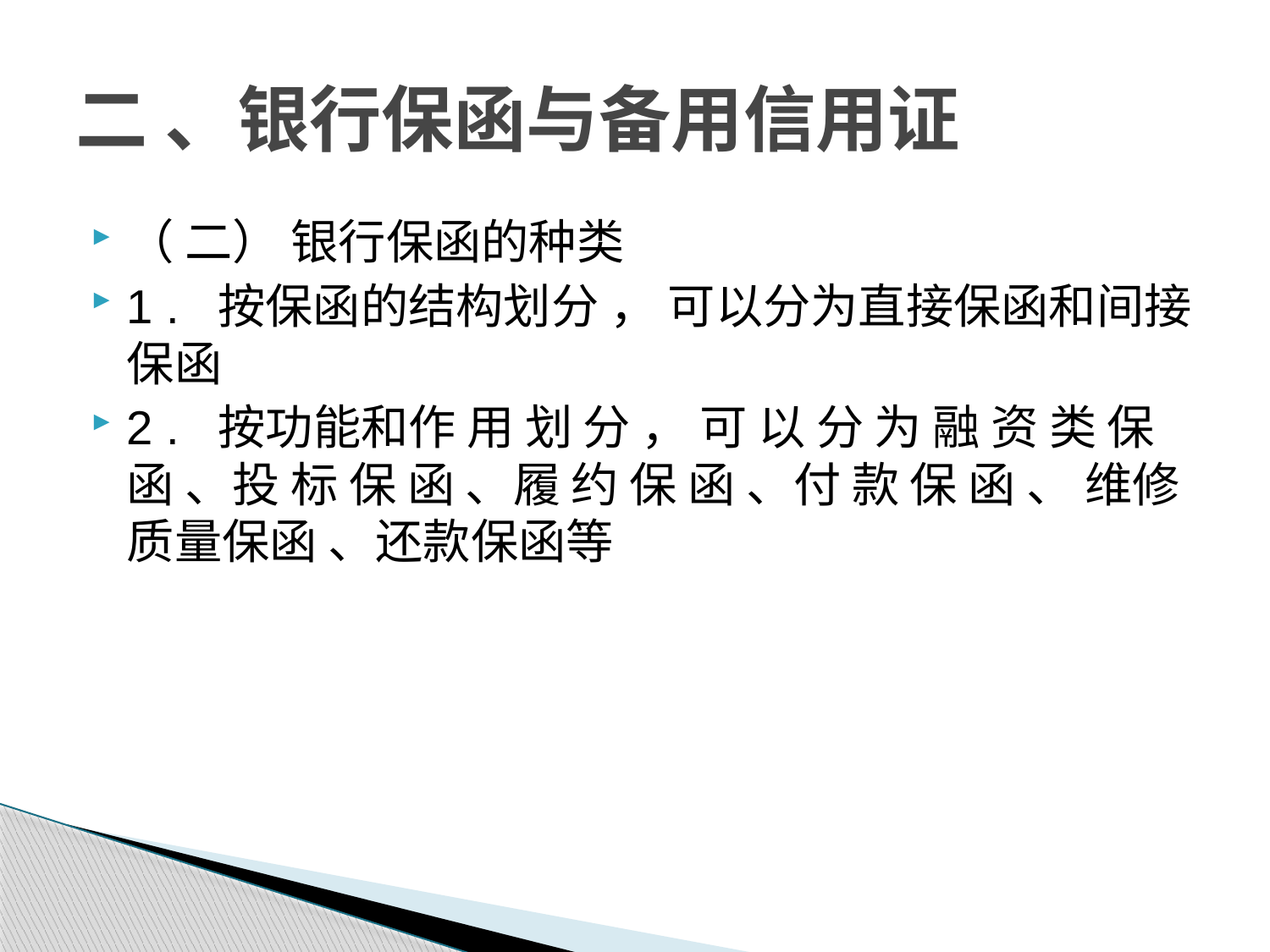

# 二 、银行保函与备用信用证
（ 二） 银行保函的种类
1 .  按保函的结构划分 ， 可以分为直接保函和间接保函
2 .  按功能和作 用 划 分 ， 可 以 分 为 融 资 类 保 函 、投 标 保 函 、履 约 保 函 、付 款 保 函 、 维修质量保函 、还款保函等